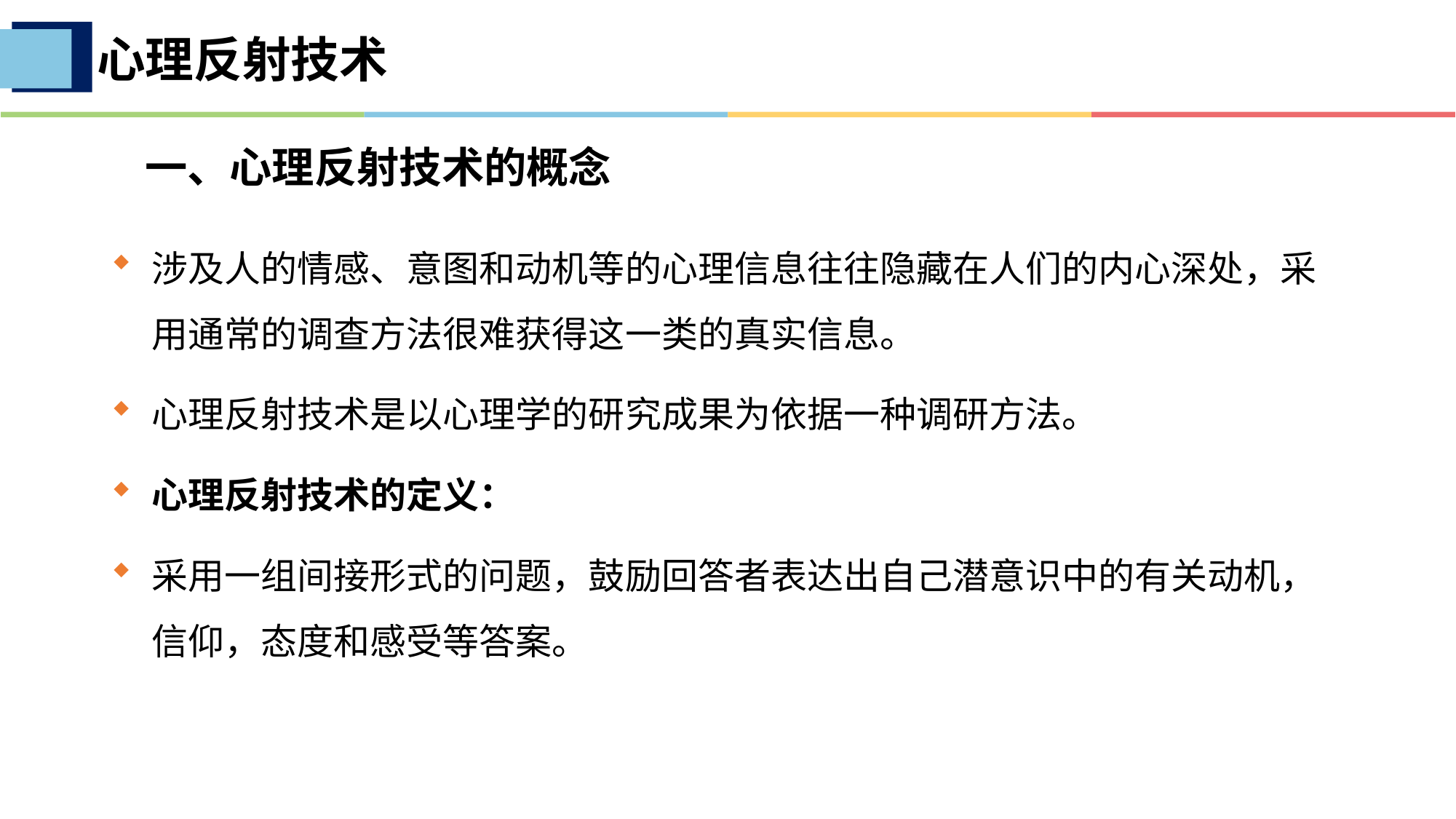

心理反射技术

一、心理反射技术的概念
涉及人的情感、意图和动机等的心理信息往往隐藏在人们的内心深处，采用通常的调查方法很难获得这一类的真实信息。
心理反射技术是以心理学的研究成果为依据一种调研方法。
心理反射技术的定义：
采用一组间接形式的问题，鼓励回答者表达出自己潜意识中的有关动机，信仰，态度和感受等答案。